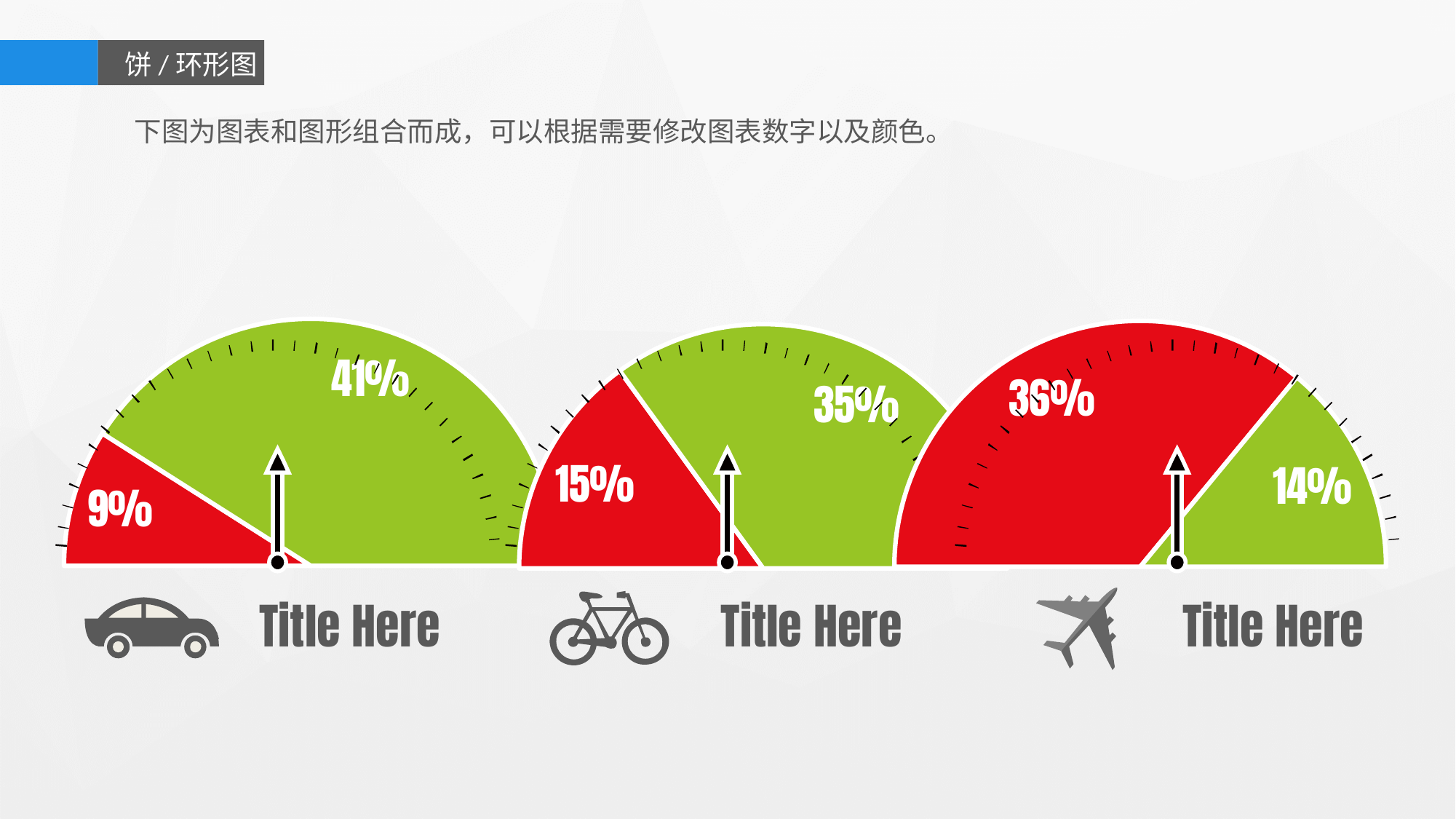

饼/环形图
下图为图表和图形组合而成，可以根据需要修改图表数字以及颜色。

### Chart

| Category | 销售额 |
|---|---|
| 第一季度 | 0.5 |
| 第二季度 | 0.09 |
| 第三季度 | 0.41 |

### Chart

| Category | 销售额 |
|---|---|
| 第一季度 | 0.5 |
| 第二季度 | 0.15 |
| 第三季度 | 0.35 |

### Chart

| Category | 销售额 |
|---|---|
| 第一季度 | 0.5 |
| 第二季度 | 0.36 |
| 第三季度 | 0.14 |

Title Here
Title Here
Title Here